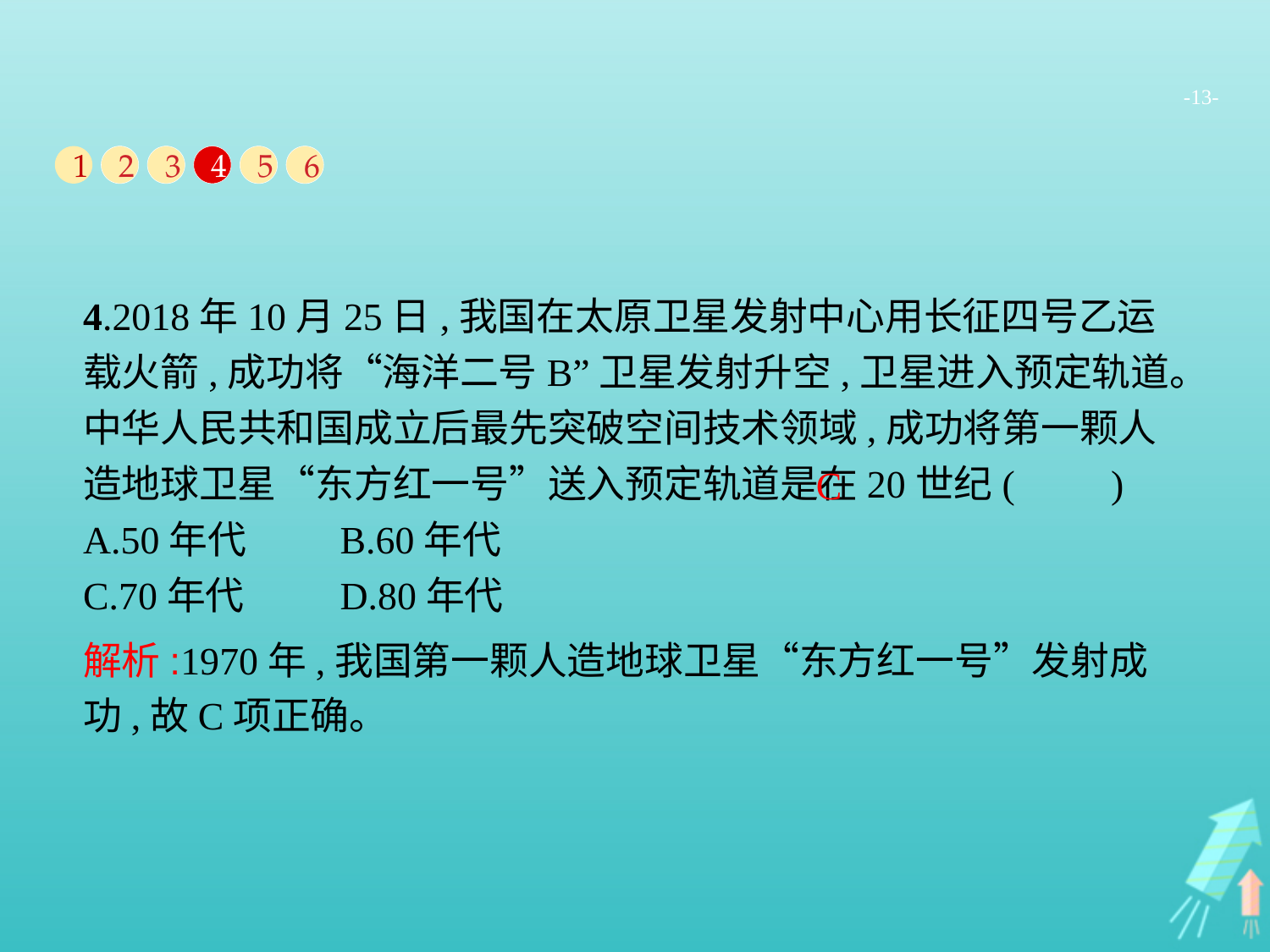

-13-
1
2
3
4
5
6
4.2018年10月25日,我国在太原卫星发射中心用长征四号乙运载火箭,成功将“海洋二号B”卫星发射升空,卫星进入预定轨道。中华人民共和国成立后最先突破空间技术领域,成功将第一颗人造地球卫星“东方红一号”送入预定轨道是在20世纪(　　)
A.50年代	B.60年代
C.70年代	D.80年代
C
解析:1970年,我国第一颗人造地球卫星“东方红一号”发射成功,故C项正确。